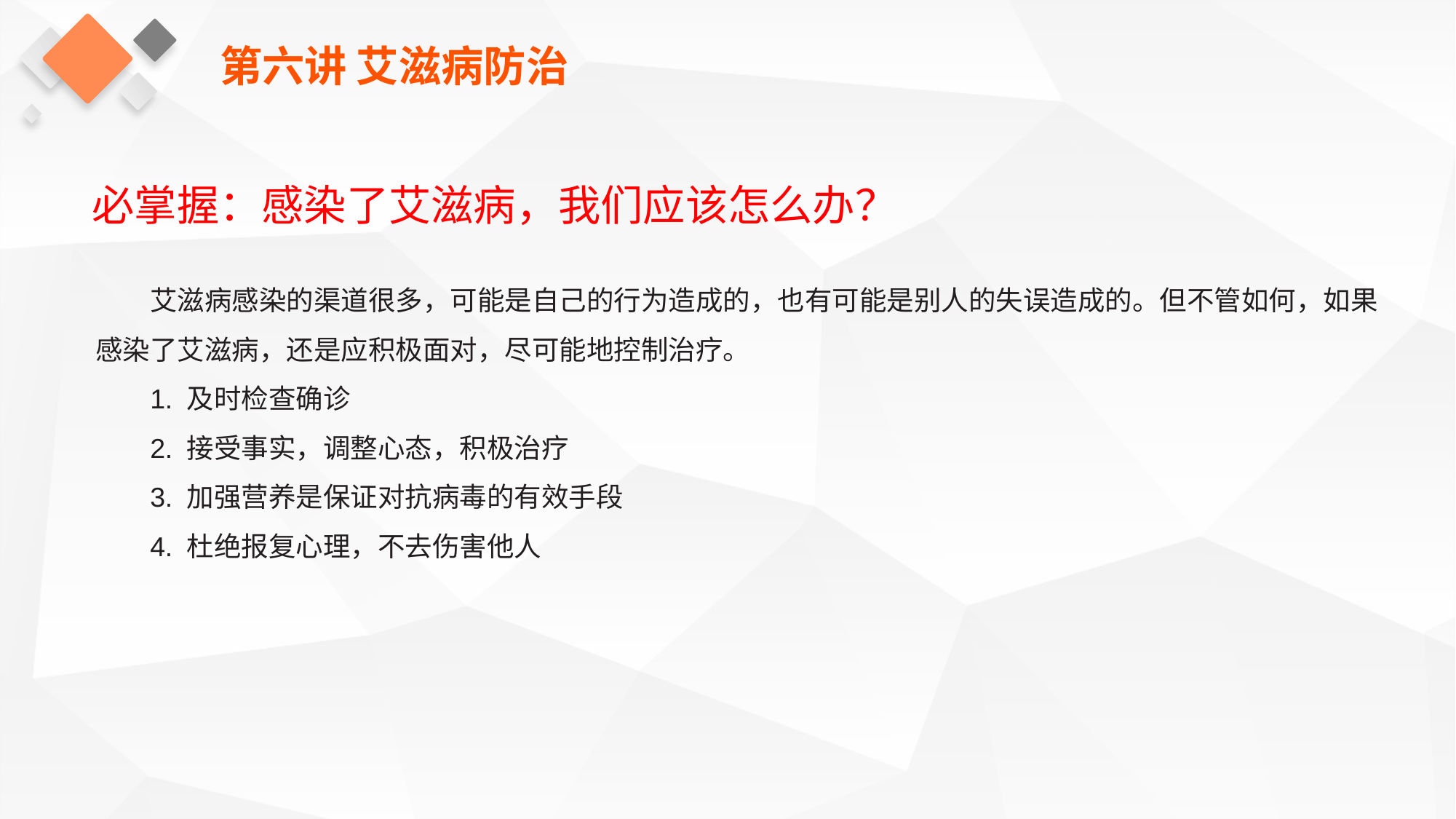

第六讲 艾滋病防治
必掌握：感染了艾滋病，我们应该怎么办？
艾滋病感染的渠道很多，可能是自己的行为造成的，也有可能是别人的失误造成的。但不管如何，如果感染了艾滋病，还是应积极面对，尽可能地控制治疗。
1. 及时检查确诊
2. 接受事实，调整心态，积极治疗
3. 加强营养是保证对抗病毒的有效手段
4. 杜绝报复心理，不去伤害他人